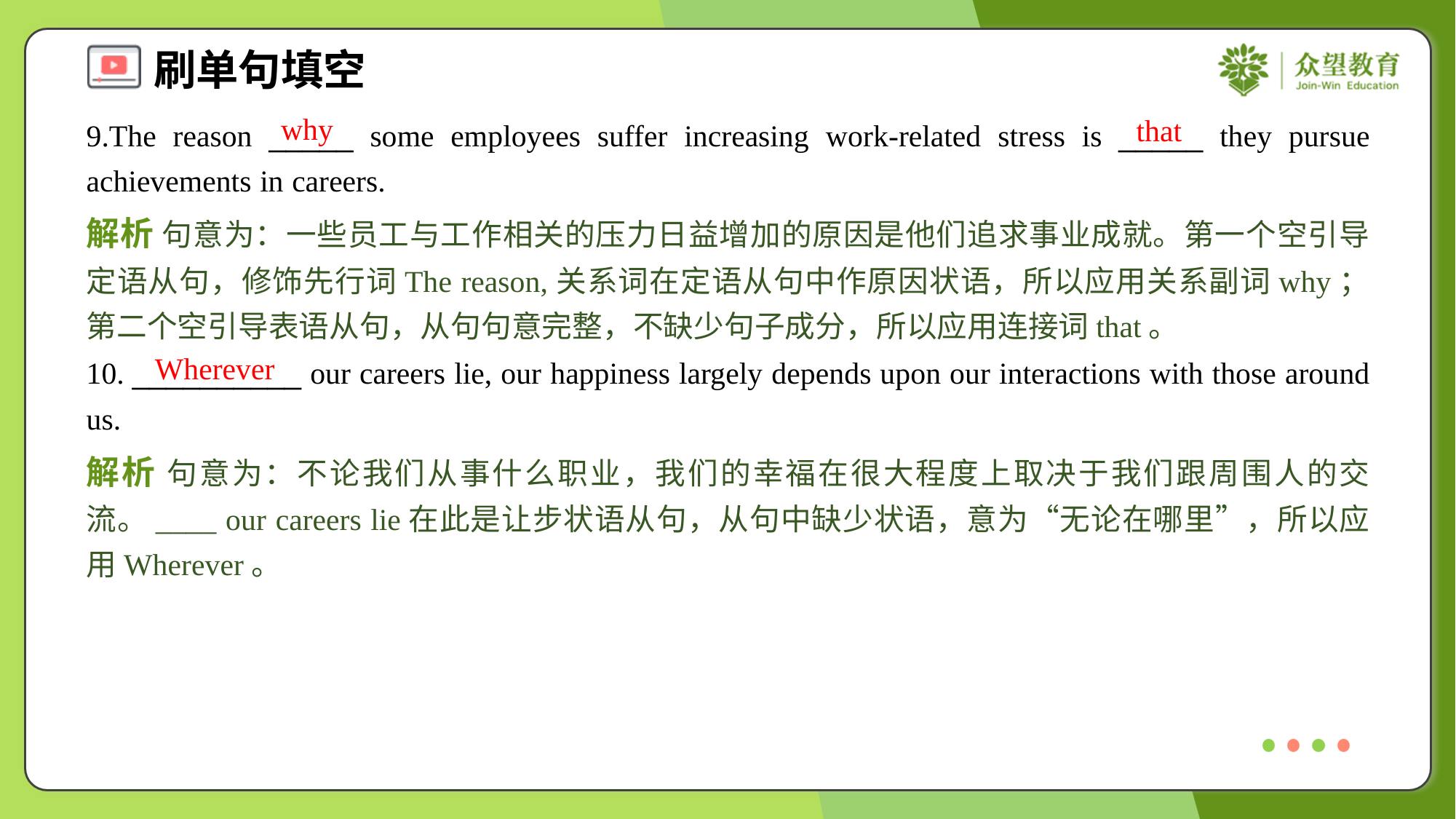

why
that
9.The reason _____ some employees suffer increasing work-related stress is _____ they pursue achievements in careers.
解析 句意为：一些员工与工作相关的压力日益增加的原因是他们追求事业成就。第一个空引导定语从句，修饰先行词The reason,关系词在定语从句中作原因状语，所以应用关系副词why；第二个空引导表语从句，从句句意完整，不缺少句子成分，所以应用连接词that。
Wherever
10. __________ our careers lie, our happiness largely depends upon our interactions with those around us.
解析 句意为：不论我们从事什么职业，我们的幸福在很大程度上取决于我们跟周围人的交流。____ our careers lie在此是让步状语从句，从句中缺少状语，意为“无论在哪里”，所以应用Wherever。